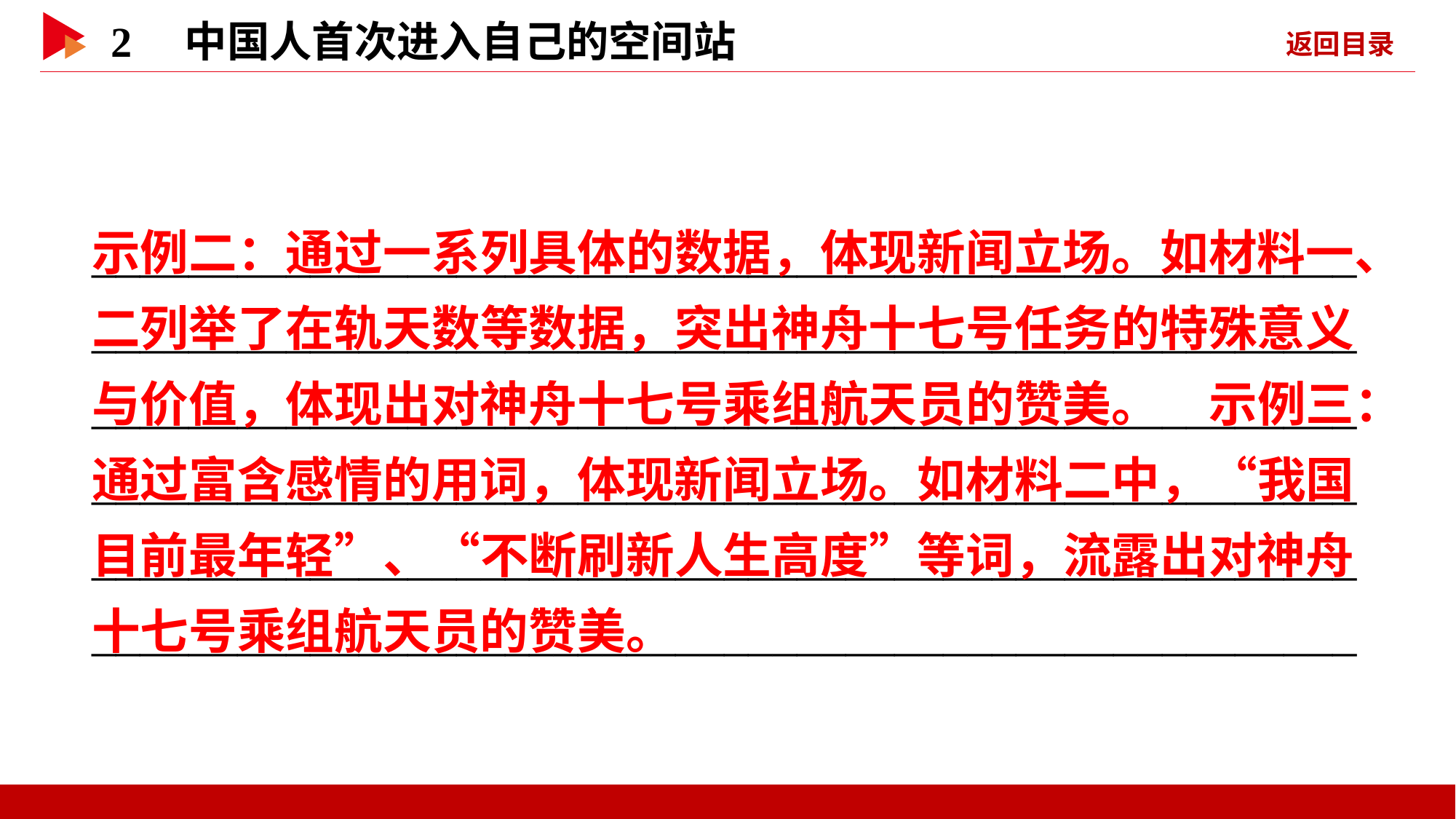

示例二：通过一系列具体的数据，体现新闻立场。如材料一、二列举了在轨天数等数据，突出神舟十七号任务的特殊意义与价值，体现出对神舟十七号乘组航天员的赞美。　示例三：通过富含感情的用词，体现新闻立场。如材料二中，“我国目前最年轻”、“不断刷新人生高度”等词，流露出对神舟十七号乘组航天员的赞美。
________________________________________________________________________________________________________________________________________________________________________________________________________________________________________________________________________________________________________________________